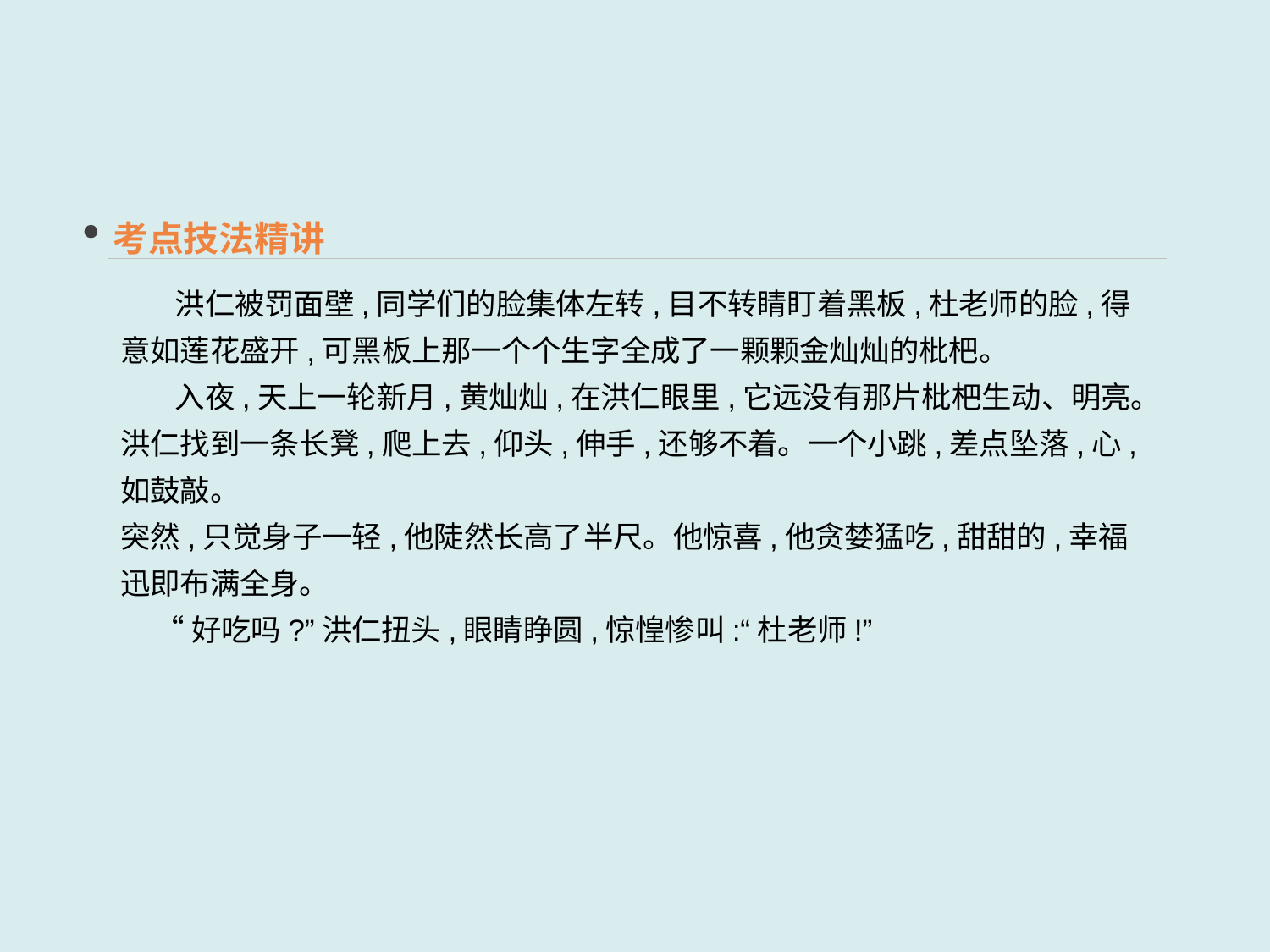

考点技法精讲

       洪仁被罚面壁,同学们的脸集体左转,目不转睛盯着黑板,杜老师的脸,得意如莲花盛开,可黑板上那一个个生字全成了一颗颗金灿灿的枇杷。
       入夜,天上一轮新月,黄灿灿,在洪仁眼里,它远没有那片枇杷生动、明亮。
洪仁找到一条长凳,爬上去,仰头,伸手,还够不着。一个小跳,差点坠落,心,如鼓敲。
突然,只觉身子一轻,他陡然长高了半尺。他惊喜,他贪婪猛吃,甜甜的,幸福迅即布满全身。
     “好吃吗?”洪仁扭头,眼睛睁圆,惊惶惨叫:“杜老师!”